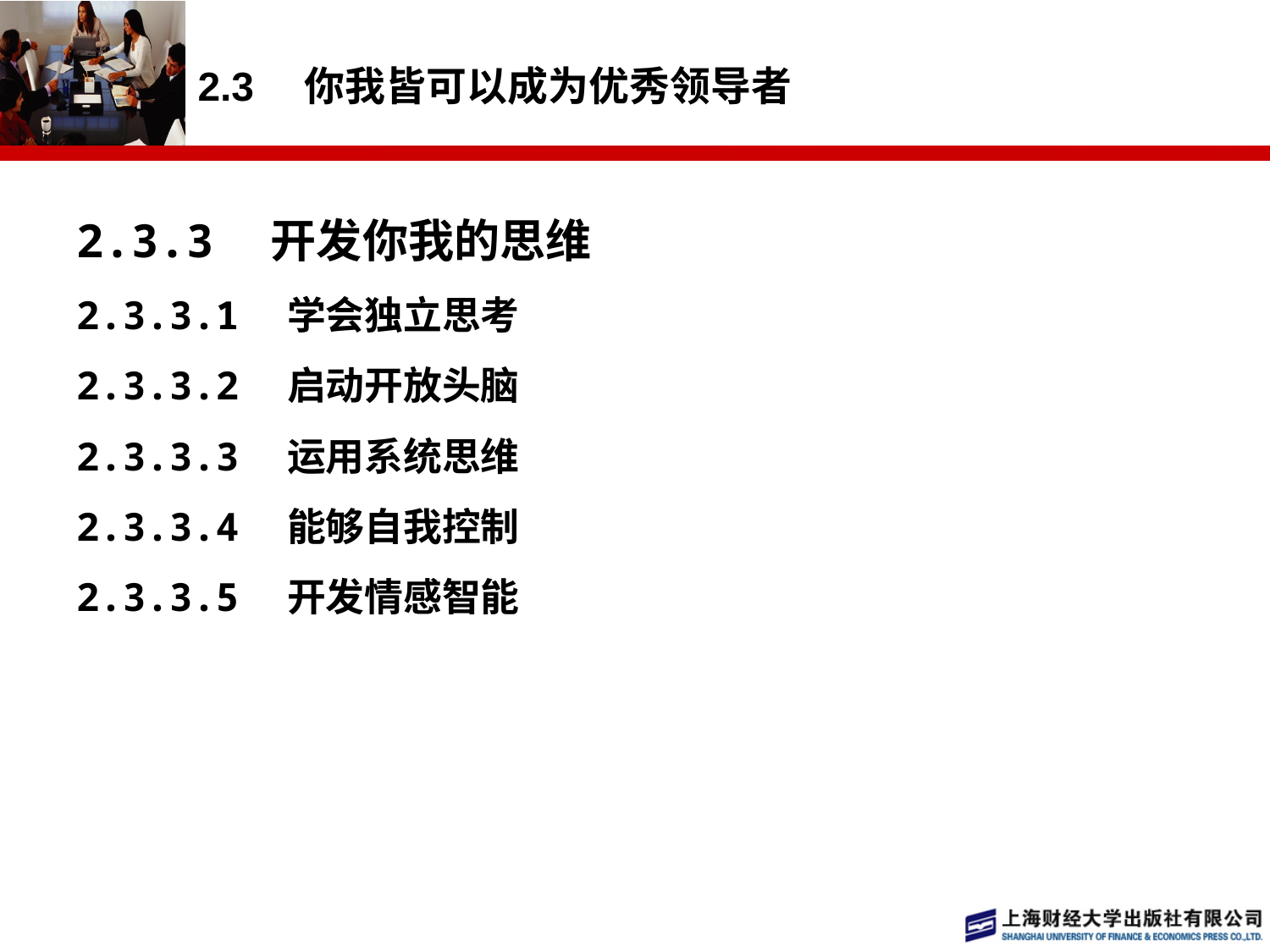

# 2.3　你我皆可以成为优秀领导者
2.3.3　开发你我的思维
2.3.3.1　学会独立思考
2.3.3.2　启动开放头脑
2.3.3.3　运用系统思维
2.3.3.4　能够自我控制
2.3.3.5　开发情感智能